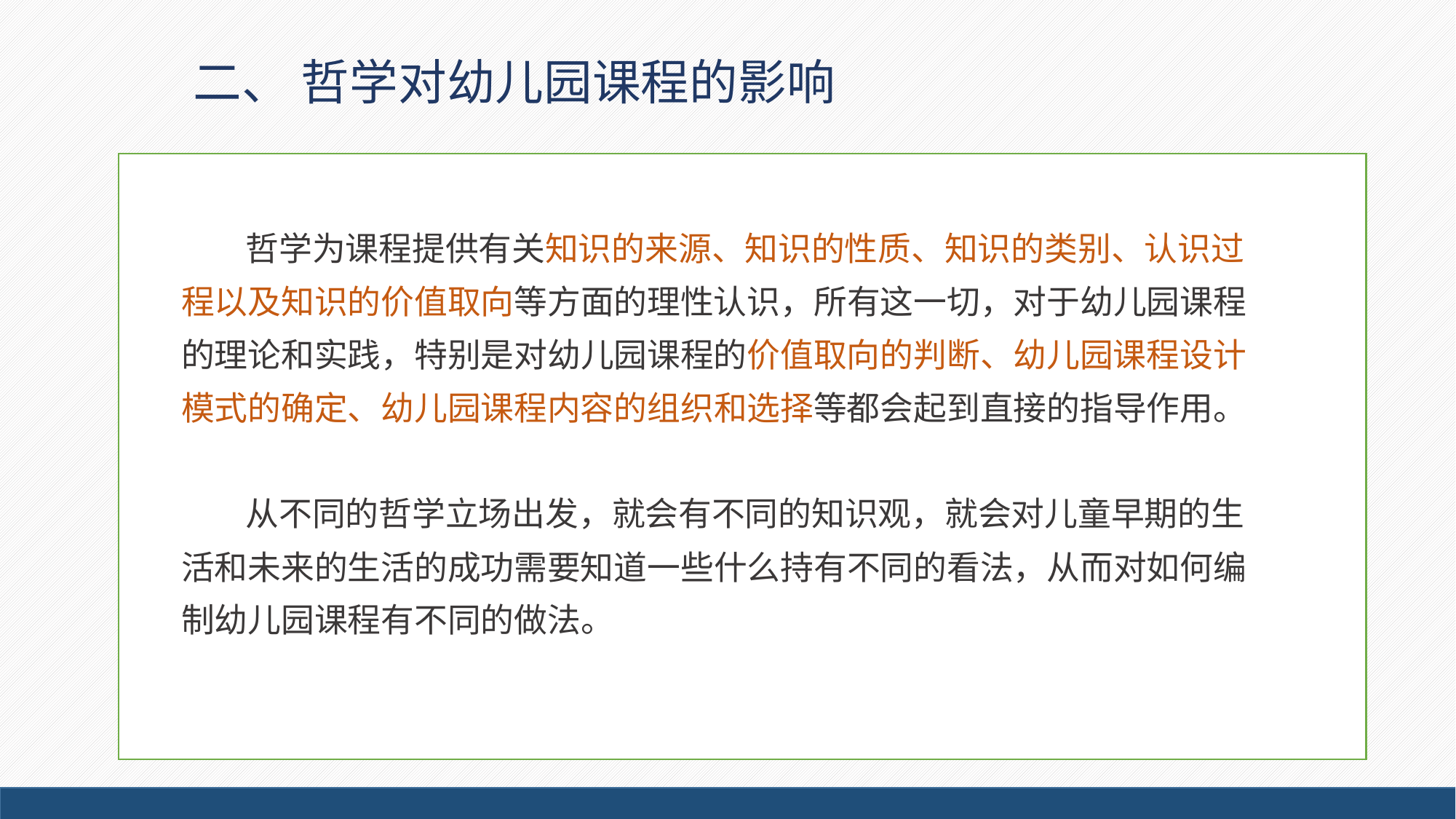

# 二、 哲学对幼儿园课程的影响

哲学为课程提供有关知识的来源、知识的性质、知识的类别、认识过程以及知识的价值取向等方面的理性认识，所有这一切，对于幼儿园课程的理论和实践，特别是对幼儿园课程的价值取向的判断、幼儿园课程设计模式的确定、幼儿园课程内容的组织和选择等都会起到直接的指导作用。

从不同的哲学立场出发，就会有不同的知识观，就会对儿童早期的生活和未来的生活的成功需要知道一些什么持有不同的看法，从而对如何编制幼儿园课程有不同的做法。